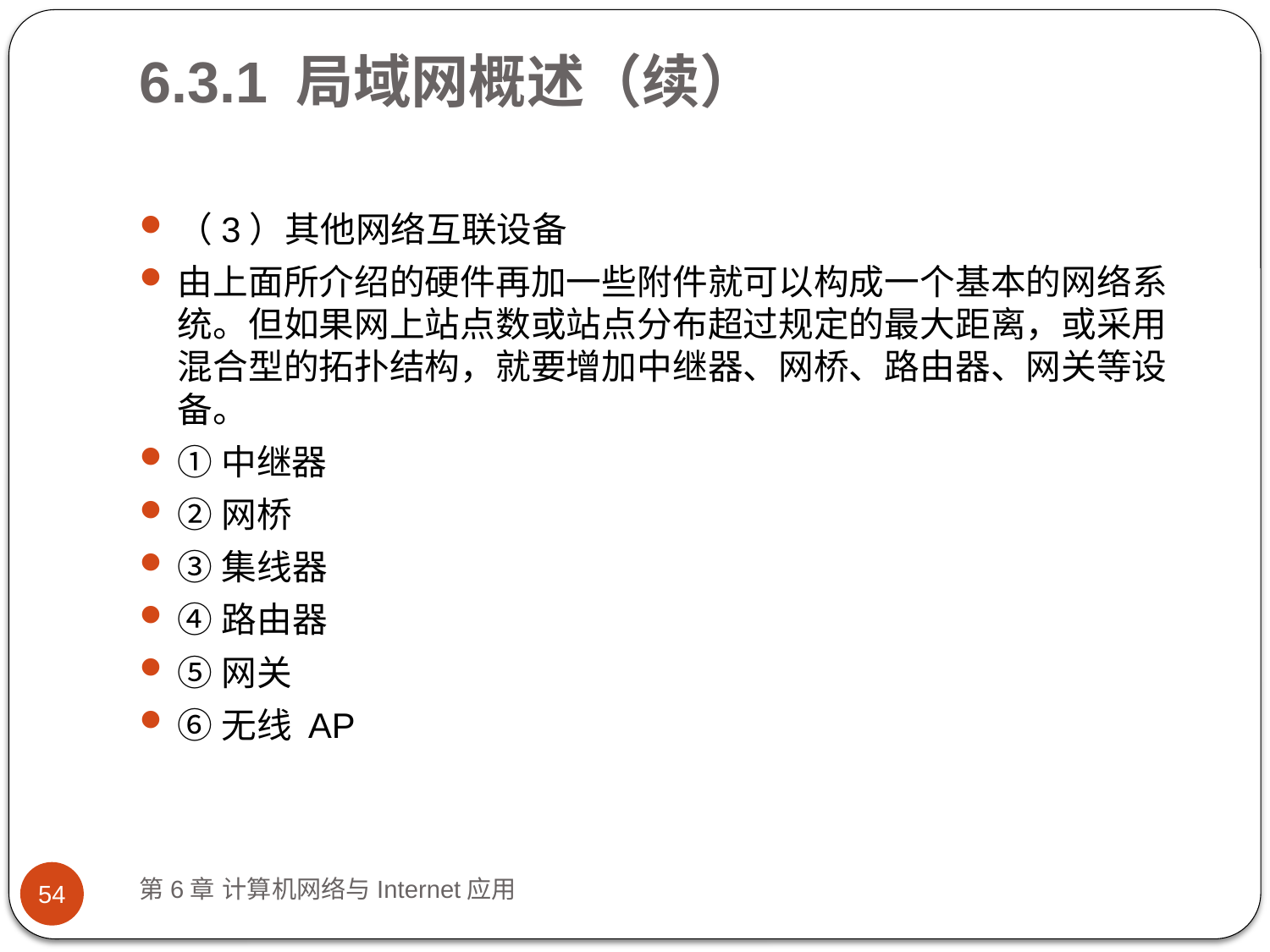

# 6.3.1 局域网概述（续）
（3）其他网络互联设备
由上面所介绍的硬件再加一些附件就可以构成一个基本的网络系统。但如果网上站点数或站点分布超过规定的最大距离，或采用混合型的拓扑结构，就要增加中继器、网桥、路由器、网关等设备。
①中继器
②网桥
③集线器
④路由器
⑤网关
⑥无线 AP

第6章 计算机网络与Internet应用
54